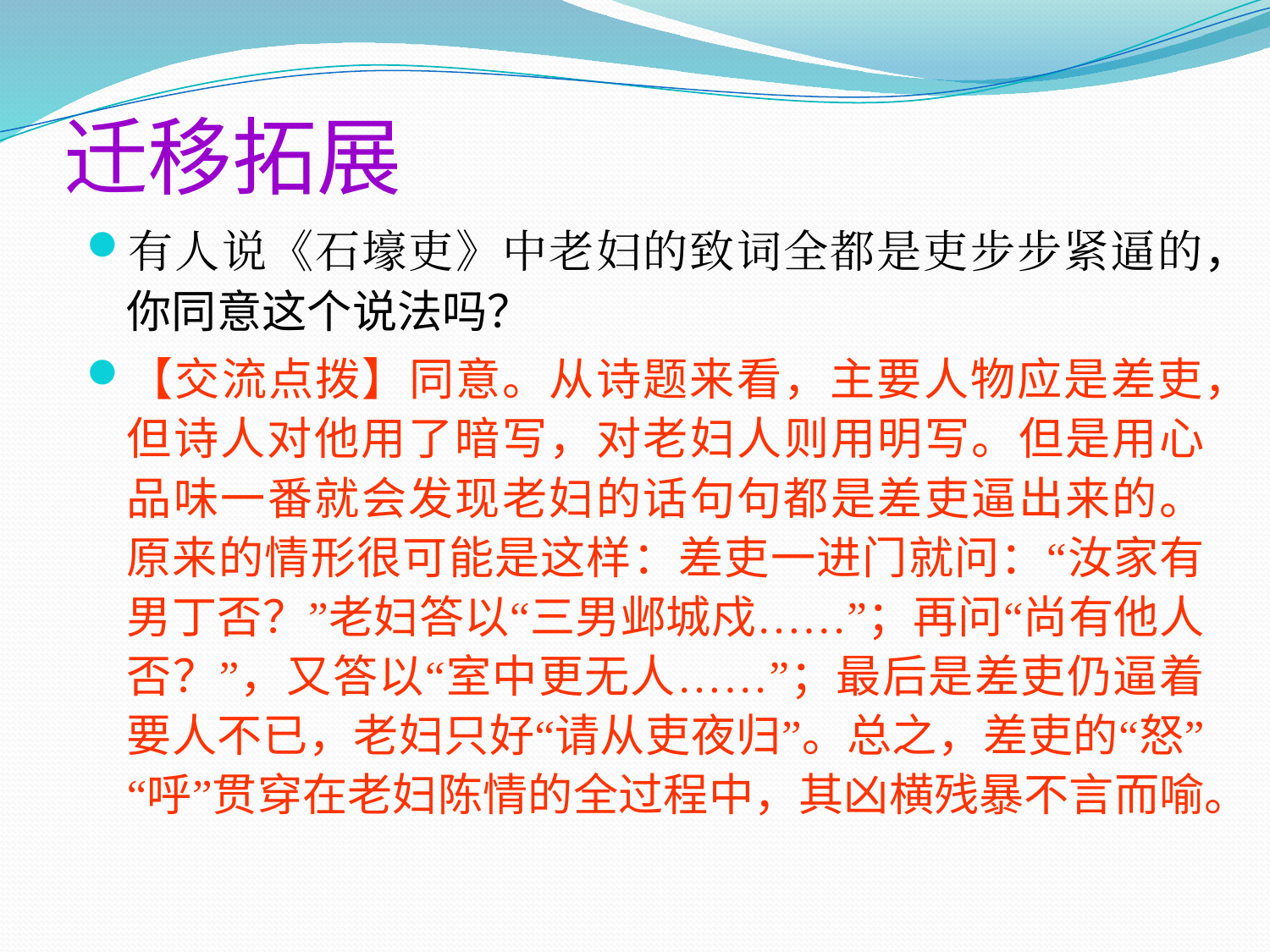

迁移拓展
有人说《石壕吏》中老妇的致词全都是吏步步紧逼的，你同意这个说法吗？
【交流点拨】同意。从诗题来看，主要人物应是差吏，但诗人对他用了暗写，对老妇人则用明写。但是用心品味一番就会发现老妇的话句句都是差吏逼出来的。原来的情形很可能是这样：差吏一进门就问：“汝家有男丁否？”老妇答以“三男邺城戍……”；再问“尚有他人否？”，又答以“室中更无人……”；最后是差吏仍逼着要人不已，老妇只好“请从吏夜归”。总之，差吏的“怒”“呼”贯穿在老妇陈情的全过程中，其凶横残暴不言而喻。